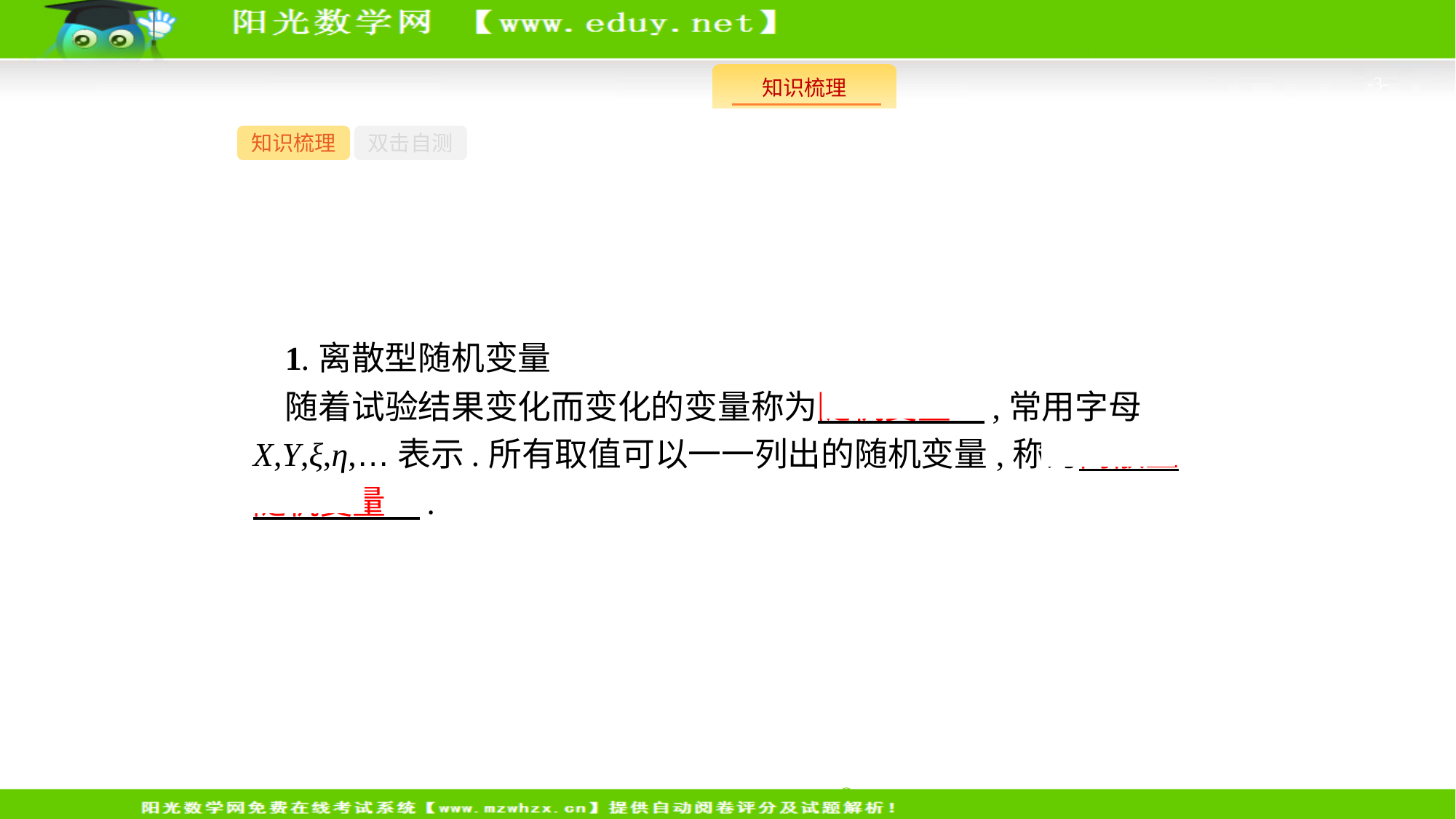

-3-
知识梳理
双击自测
1.离散型随机变量
随着试验结果变化而变化的变量称为随机变量　,常用字母X,Y,ξ,η,…表示.所有取值可以一一列出的随机变量,称为离散型随机变量　.